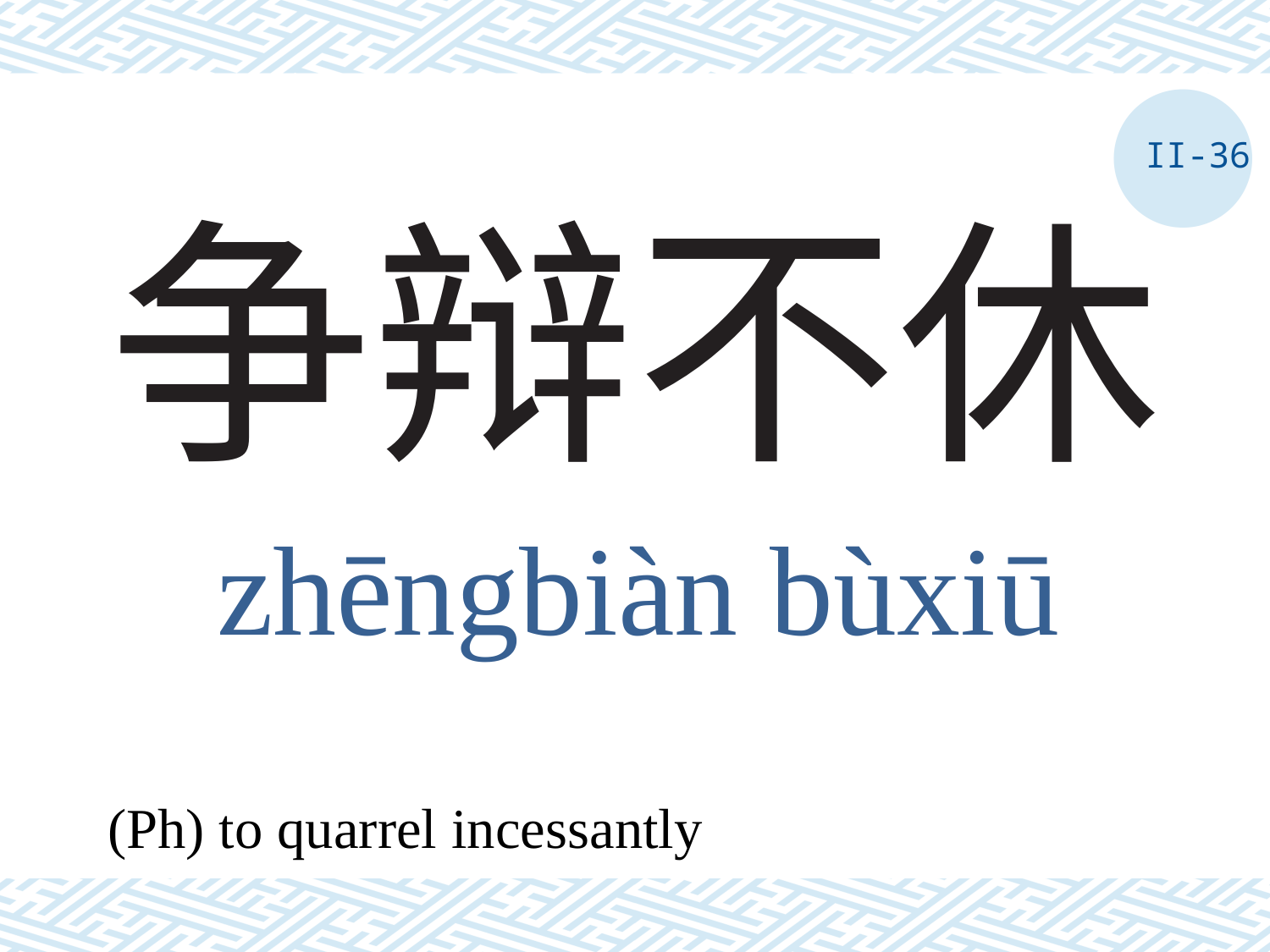

II-36

# 争辩不休
zhēngbiàn bùxiū
(Ph) to quarrel incessantly